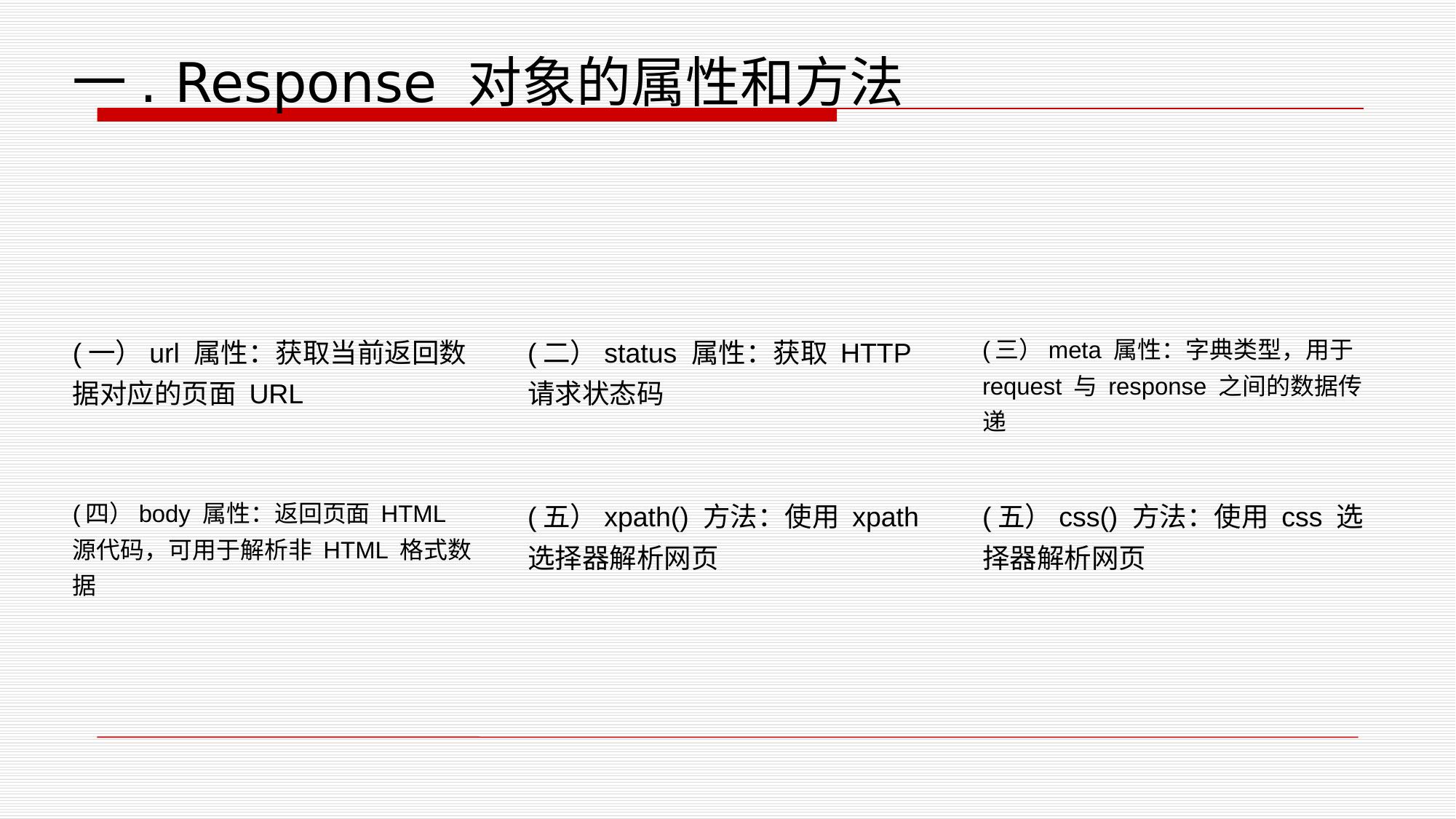

一. Response 对象的属性和方法
(一）url 属性：获取当前返回数据对应的页面 URL
(二）status 属性：获取 HTTP 请求状态码
(三）meta 属性：字典类型，用于 request 与 response 之间的数据传递
(四）body 属性：返回页面 HTML 源代码，可用于解析非 HTML 格式数据
(五）xpath() 方法：使用 xpath 选择器解析网页
(五）css() 方法：使用 css 选择器解析网页
21